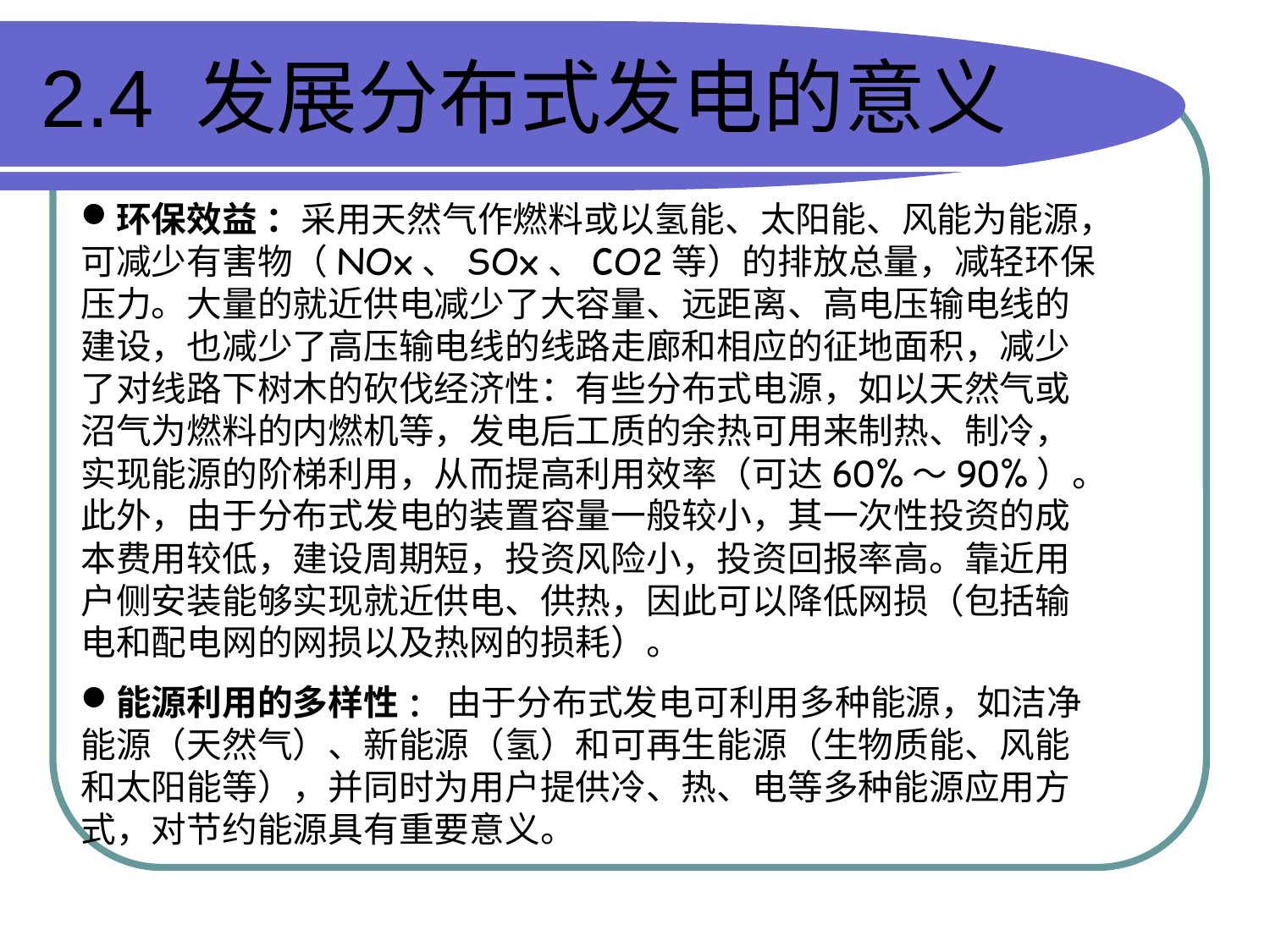

# 2.4 发展分布式发电的意义
环保效益 ：采用天然气作燃料或以氢能、太阳能、风能为能源，可减少有害物（NOx、SOx、CO2等）的排放总量，减轻环保压力。大量的就近供电减少了大容量、远距离、高电压输电线的建设，也减少了高压输电线的线路走廊和相应的征地面积，减少了对线路下树木的砍伐经济性：有些分布式电源，如以天然气或沼气为燃料的内燃机等，发电后工质的余热可用来制热、制冷，实现能源的阶梯利用，从而提高利用效率（可达60%～90%）。此外，由于分布式发电的装置容量一般较小，其一次性投资的成本费用较低，建设周期短，投资风险小，投资回报率高。靠近用户侧安装能够实现就近供电、供热，因此可以降低网损（包括输电和配电网的网损以及热网的损耗）。
能源利用的多样性: 由于分布式发电可利用多种能源，如洁净能源（天然气）、新能源（氢）和可再生能源（生物质能、风能和太阳能等），并同时为用户提供冷、热、电等多种能源应用方式，对节约能源具有重要意义。
25